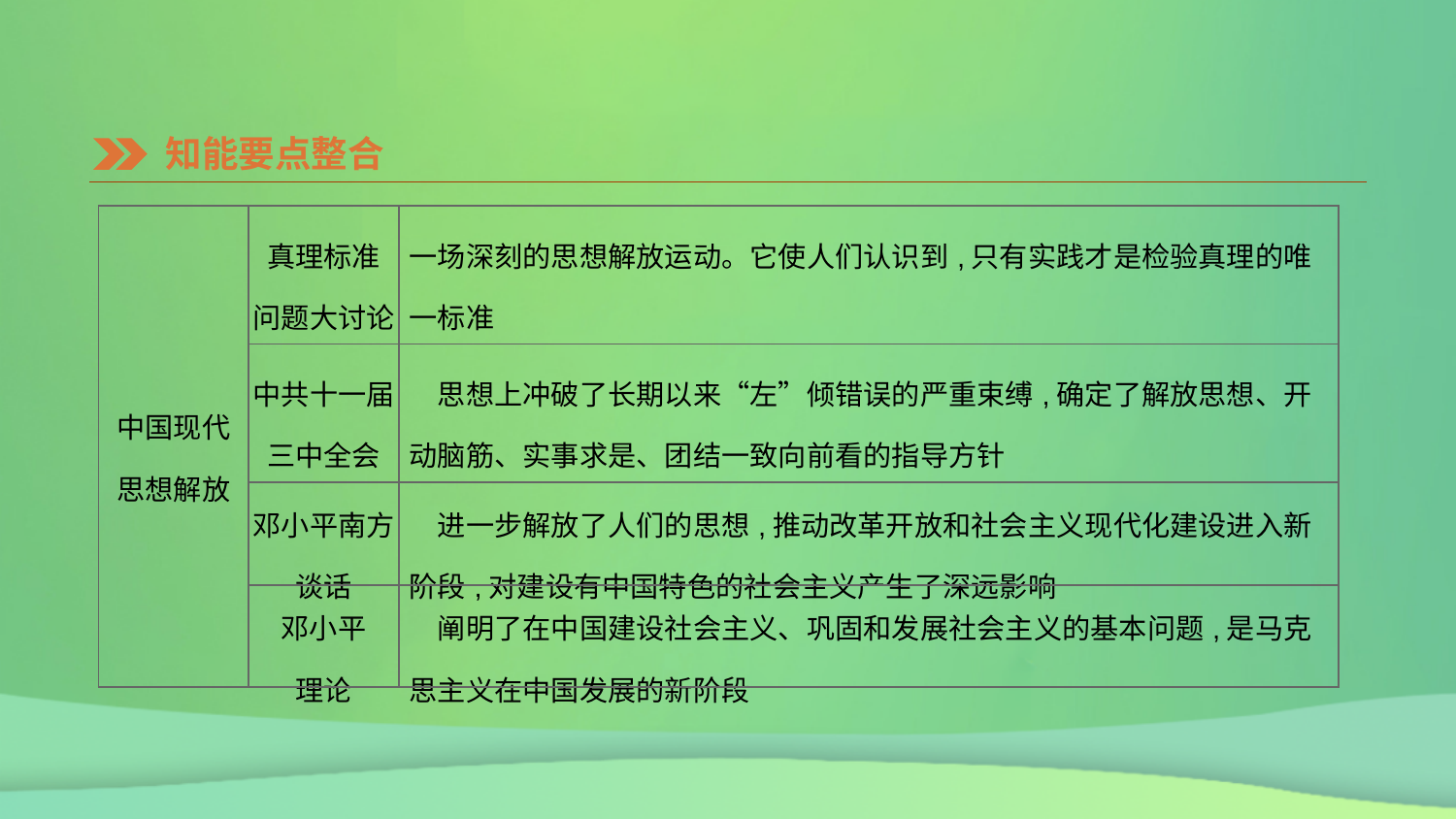

知能要点整合

| 中国现代 思想解放 | 真理标准 问题大讨论 | 一场深刻的思想解放运动。它使人们认识到,只有实践才是检验真理的唯一标准 |
| --- | --- | --- |
|  | 中共十一届 三中全会 | 思想上冲破了长期以来“左”倾错误的严重束缚,确定了解放思想、开动脑筋、实事求是、团结一致向前看的指导方针 |
|  | 邓小平南方 谈话 | 进一步解放了人们的思想,推动改革开放和社会主义现代化建设进入新阶段,对建设有中国特色的社会主义产生了深远影响 |
|  | 邓小平 理论 | 阐明了在中国建设社会主义、巩固和发展社会主义的基本问题,是马克思主义在中国发展的新阶段 |